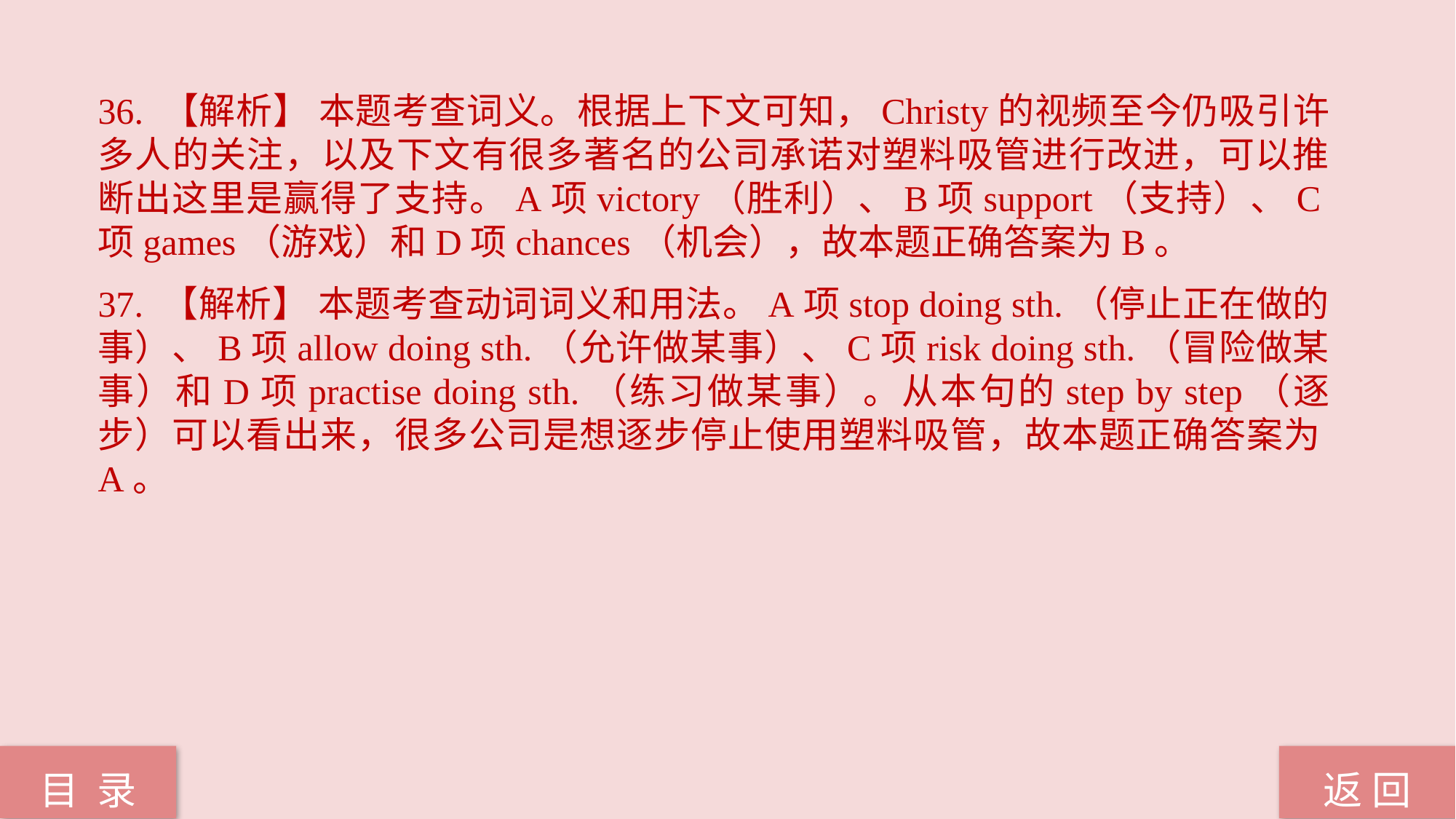

36. 【解析】 本题考查词义。根据上下文可知，Christy的视频至今仍吸引许多人的关注，以及下文有很多著名的公司承诺对塑料吸管进行改进，可以推断出这里是赢得了支持。A项victory（胜利）、B项support（支持）、C项games（游戏）和D项chances（机会），故本题正确答案为B。
37. 【解析】 本题考查动词词义和用法。A项stop doing sth.（停止正在做的事）、B项allow doing sth.（允许做某事）、C项risk doing sth.（冒险做某事）和D项practise doing sth.（练习做某事）。从本句的step by step（逐步）可以看出来，很多公司是想逐步停止使用塑料吸管，故本题正确答案为A。
返 回